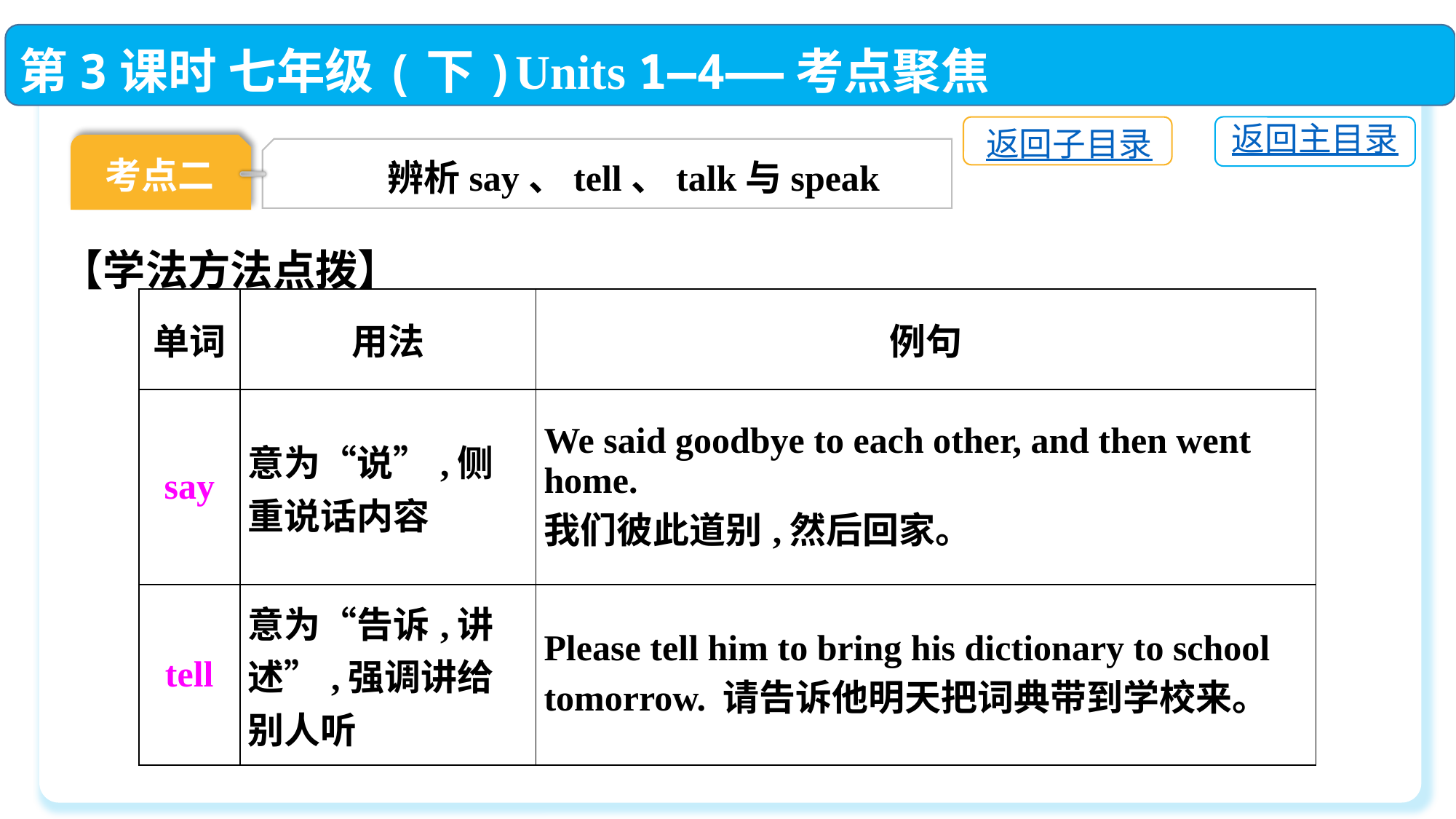

第3课时 七年级(下)Units 1—4——考点聚焦

返回主目录

返回子目录
考点二
辨析say、tell、talk与speak

【学法方法点拨】

| 单词 | 用法 | 例句 |
| --- | --- | --- |
| say | 意为“说”,侧重说话内容 | We said goodbye to each other, and then went home. 我们彼此道别,然后回家。 |
| tell | 意为“告诉,讲述”,强调讲给别人听 | Please tell him to bring his dictionary to school tomorrow. 请告诉他明天把词典带到学校来。 |